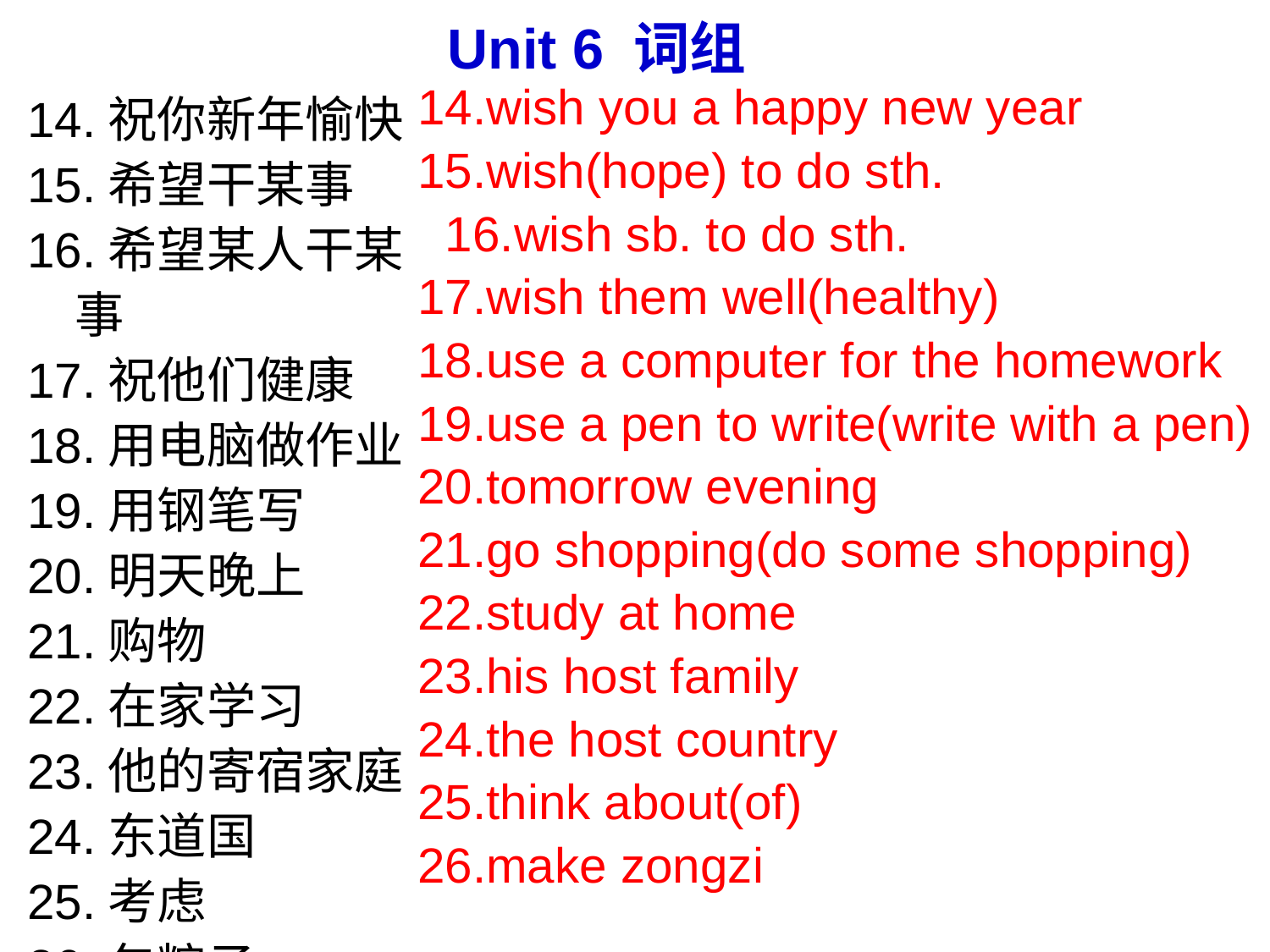

Unit 6 词组
14.祝你新年愉快
15.希望干某事
16.希望某人干某事
17.祝他们健康
18.用电脑做作业
19.用钢笔写
20.明天晚上
21.购物
22.在家学习
23.他的寄宿家庭
24.东道国
25.考虑
26.包粽子

14.wish you a happy new year
15.wish(hope) to do sth.
  16.wish sb. to do sth.
17.wish them well(healthy)
18.use a computer for the homework
19.use a pen to write(write with a pen)
20.tomorrow evening
21.go shopping(do some shopping)
22.study at home
23.his host family
24.the host country
25.think about(of)
26.make zongzi